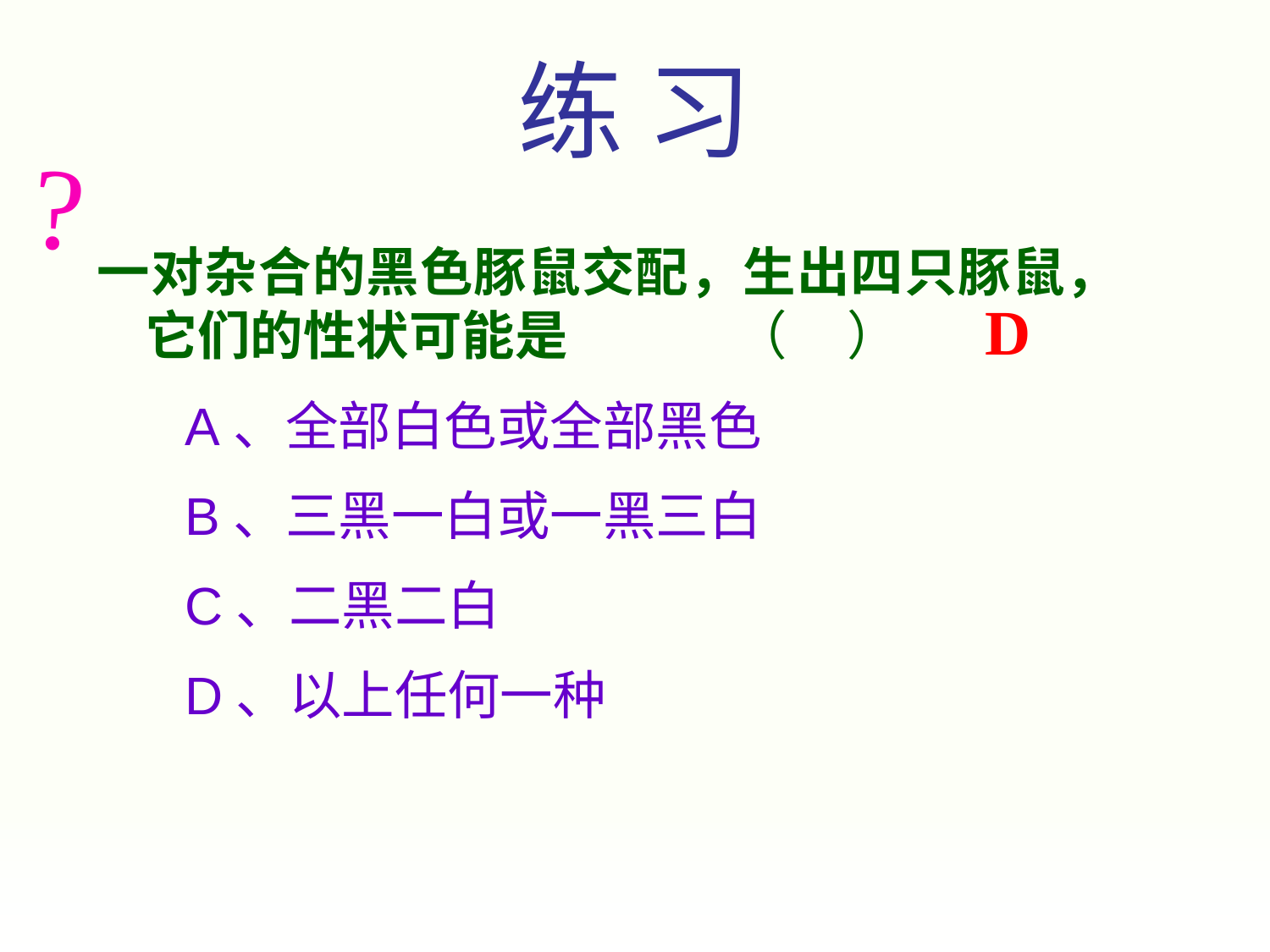

练 习
?
一对杂合的黑色豚鼠交配，生出四只豚鼠，它们的性状可能是              （     ）
      A、全部白色或全部黑色
      B、三黑一白或一黑三白
      C、二黑二白
      D、以上任何一种
D